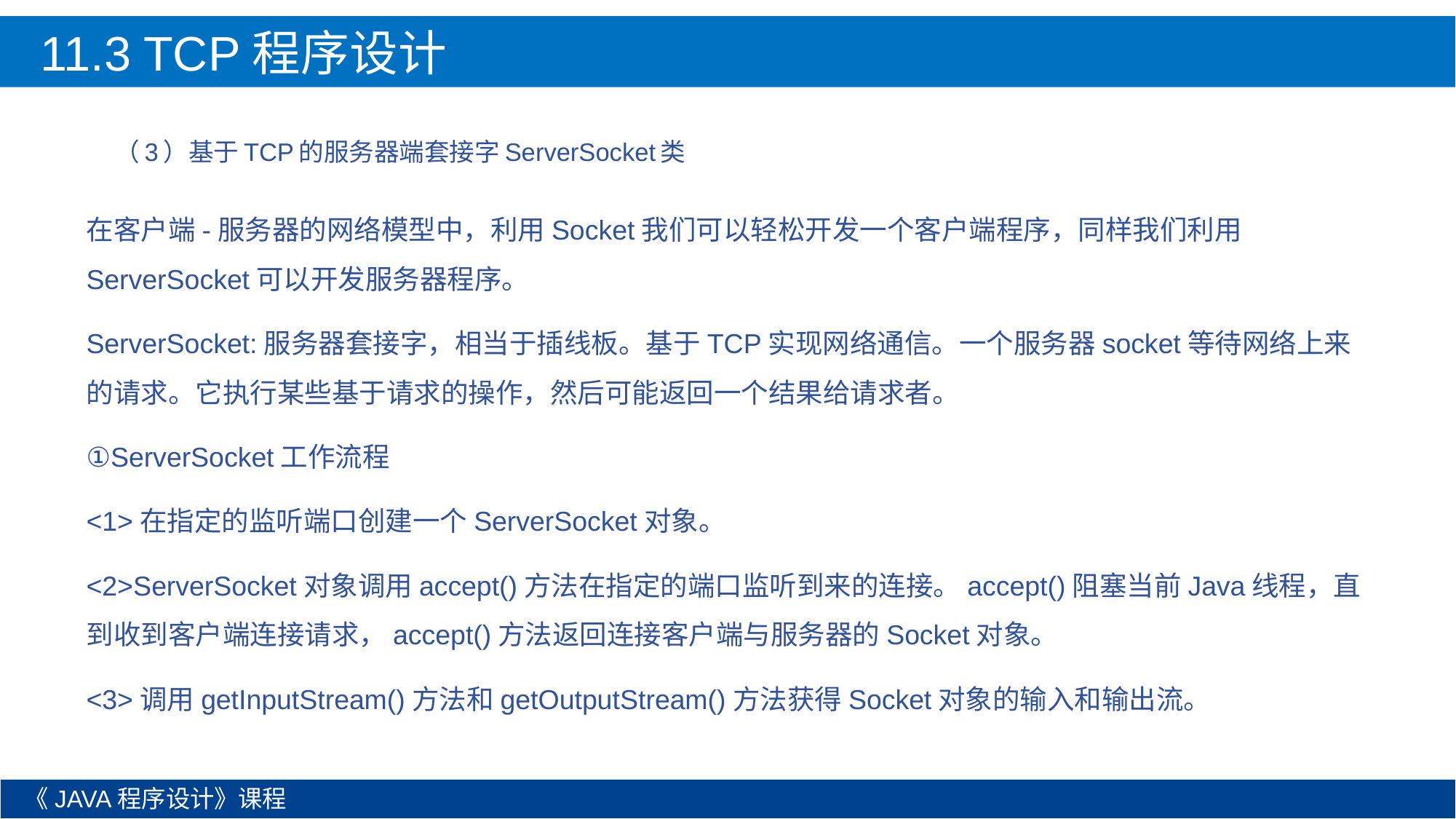

11.3 TCP程序设计
（3）基于TCP的服务器端套接字ServerSocket类
在客户端-服务器的网络模型中，利用Socket我们可以轻松开发一个客户端程序，同样我们利用ServerSocket可以开发服务器程序。
ServerSocket:服务器套接字，相当于插线板。基于TCP实现网络通信。一个服务器socket等待网络上来的请求。它执行某些基于请求的操作，然后可能返回一个结果给请求者。
①ServerSocket工作流程
<1>在指定的监听端口创建一个ServerSocket对象。
<2>ServerSocket对象调用accept()方法在指定的端口监听到来的连接。accept()阻塞当前Java线程，直到收到客户端连接请求，accept()方法返回连接客户端与服务器的Socket对象。
<3>调用getInputStream()方法和getOutputStream()方法获得Socket对象的输入和输出流。
《JAVA程序设计》课程